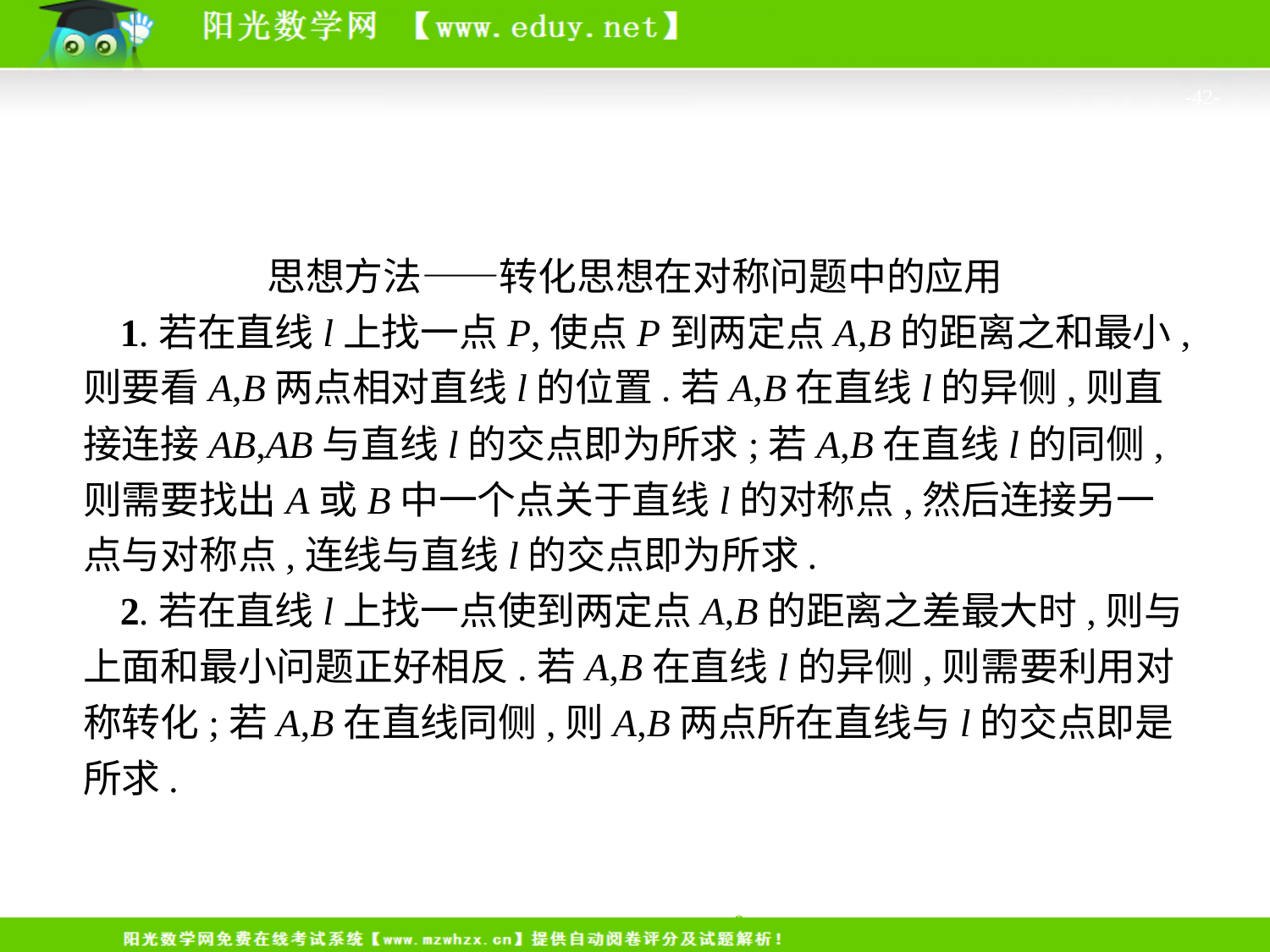

-42-
思想方法——转化思想在对称问题中的应用
1.若在直线l上找一点P,使点P到两定点A,B的距离之和最小,则要看A,B两点相对直线l的位置.若A,B在直线l的异侧,则直接连接AB,AB与直线l的交点即为所求;若A,B在直线l的同侧,则需要找出A或B中一个点关于直线l的对称点,然后连接另一点与对称点,连线与直线l的交点即为所求.
2.若在直线l上找一点使到两定点A,B的距离之差最大时,则与上面和最小问题正好相反.若A,B在直线l的异侧,则需要利用对称转化;若A,B在直线同侧,则A,B两点所在直线与l的交点即是所求.